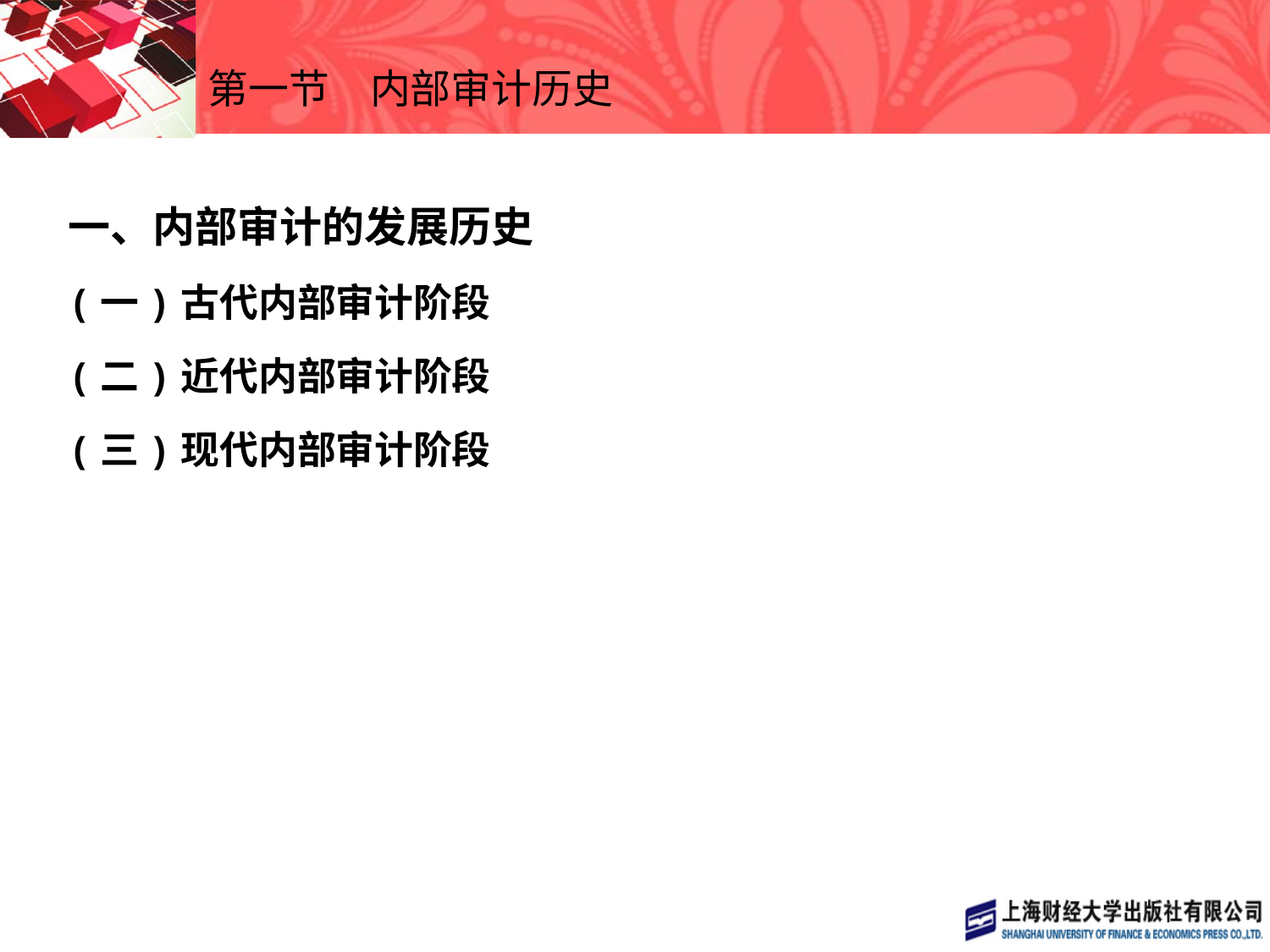

# 第一节　内部审计历史
一、内部审计的发展历史
(一)古代内部审计阶段
(二)近代内部审计阶段
(三)现代内部审计阶段